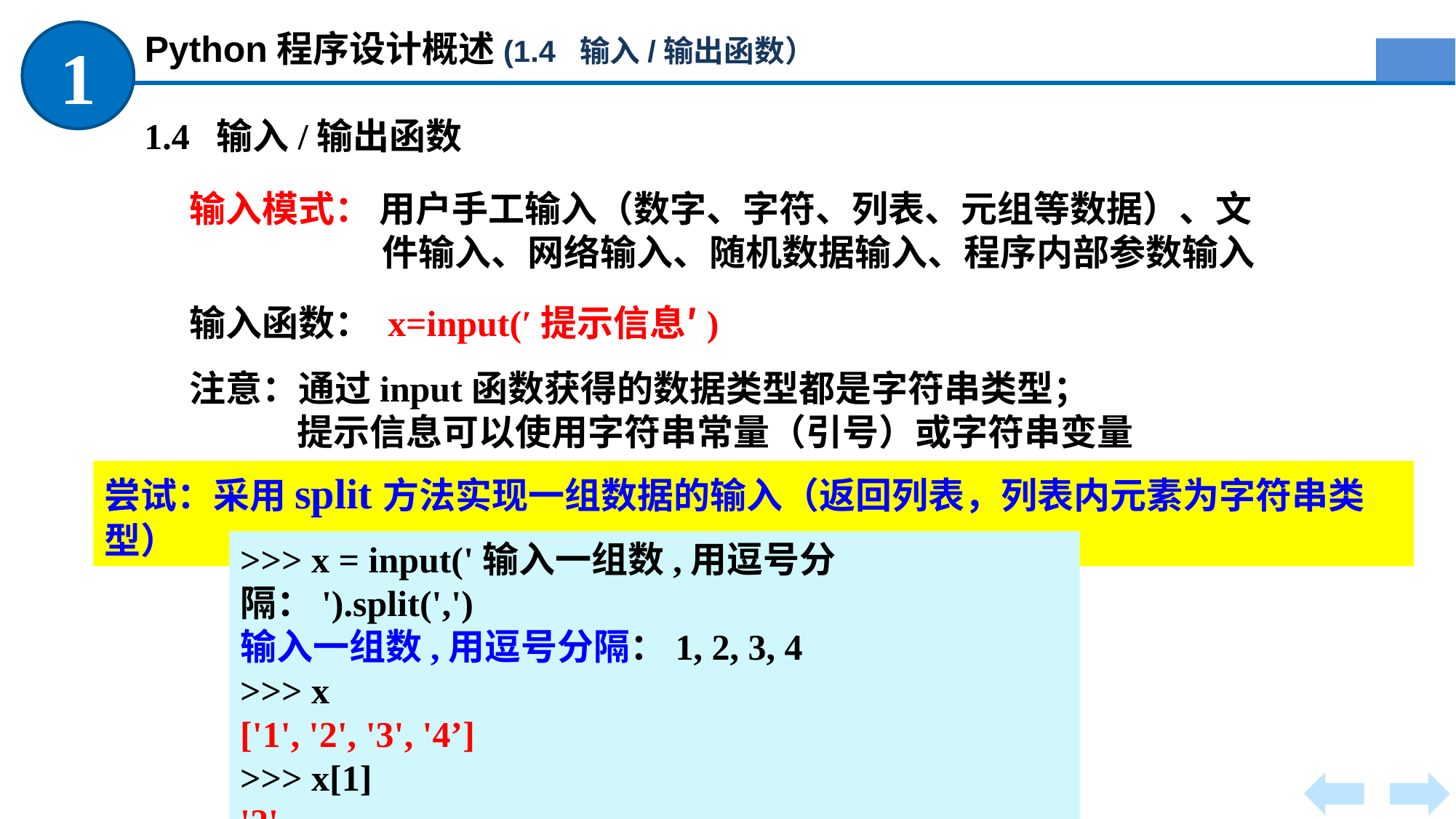

Python程序设计概述(1.4  输入/输出函数）
1

1.4  输入/输出函数
输入模式： 用户手工输入（数字、字符、列表、元组等数据）、文件输入、网络输入、随机数据输入、程序内部参数输入
输入函数： x=input(′提示信息′)
注意：通过input函数获得的数据类型都是字符串类型；
提示信息可以使用字符串常量（引号）或字符串变量
尝试：采用split方法实现一组数据的输入（返回列表，列表内元素为字符串类型）
>>> x = input('输入一组数,用逗号分隔：').split(',')
输入一组数,用逗号分隔：1, 2, 3, 4
>>> x
['1', '2', '3', '4’]
>>> x[1]
'2'